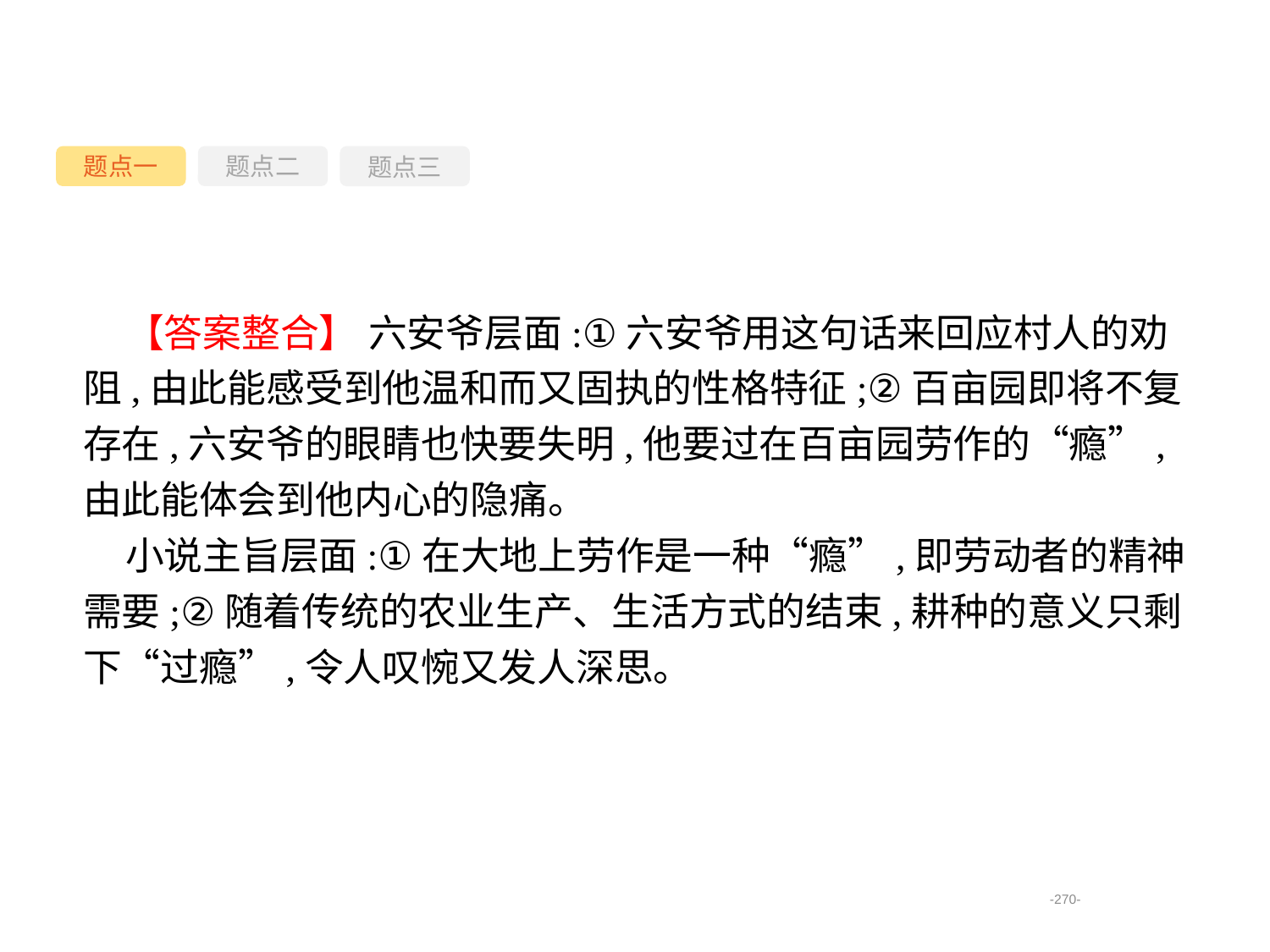

题点一
题点三
题点二
【答案整合】 六安爷层面:①六安爷用这句话来回应村人的劝阻,由此能感受到他温和而又固执的性格特征;②百亩园即将不复存在,六安爷的眼睛也快要失明,他要过在百亩园劳作的“瘾”,由此能体会到他内心的隐痛。
小说主旨层面:①在大地上劳作是一种“瘾”,即劳动者的精神需要;②随着传统的农业生产、生活方式的结束,耕种的意义只剩下“过瘾”,令人叹惋又发人深思。
-270-